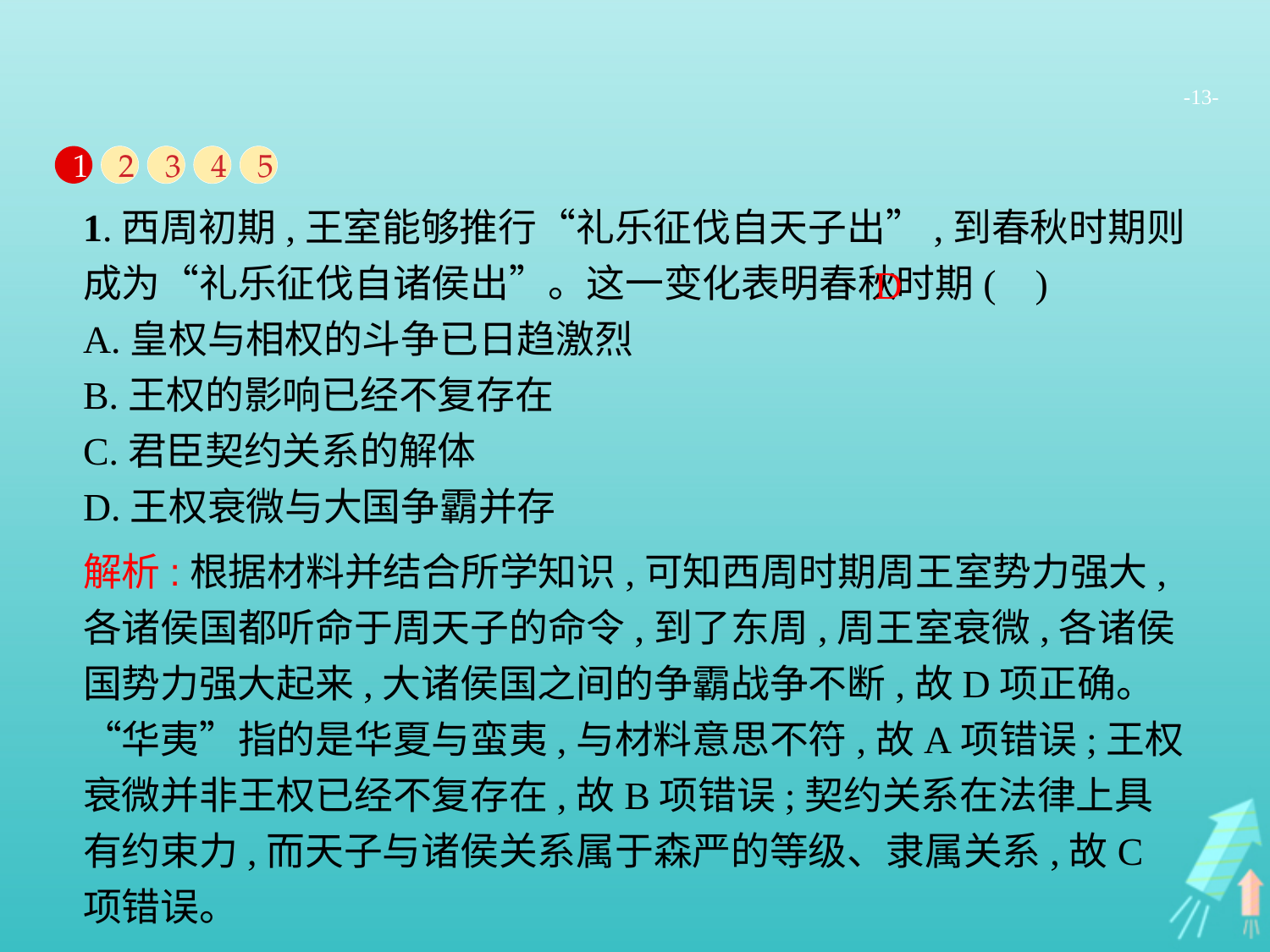

-13-
1
2
3
4
5
1.西周初期,王室能够推行“礼乐征伐自天子出”,到春秋时期则成为“礼乐征伐自诸侯出”。这一变化表明春秋时期(    )
A.皇权与相权的斗争已日趋激烈
B.王权的影响已经不复存在
C.君臣契约关系的解体
D.王权衰微与大国争霸并存
D
解析:根据材料并结合所学知识,可知西周时期周王室势力强大,各诸侯国都听命于周天子的命令,到了东周,周王室衰微,各诸侯国势力强大起来,大诸侯国之间的争霸战争不断,故D项正确。“华夷”指的是华夏与蛮夷,与材料意思不符,故A项错误;王权衰微并非王权已经不复存在,故B项错误;契约关系在法律上具有约束力,而天子与诸侯关系属于森严的等级、隶属关系,故C项错误。